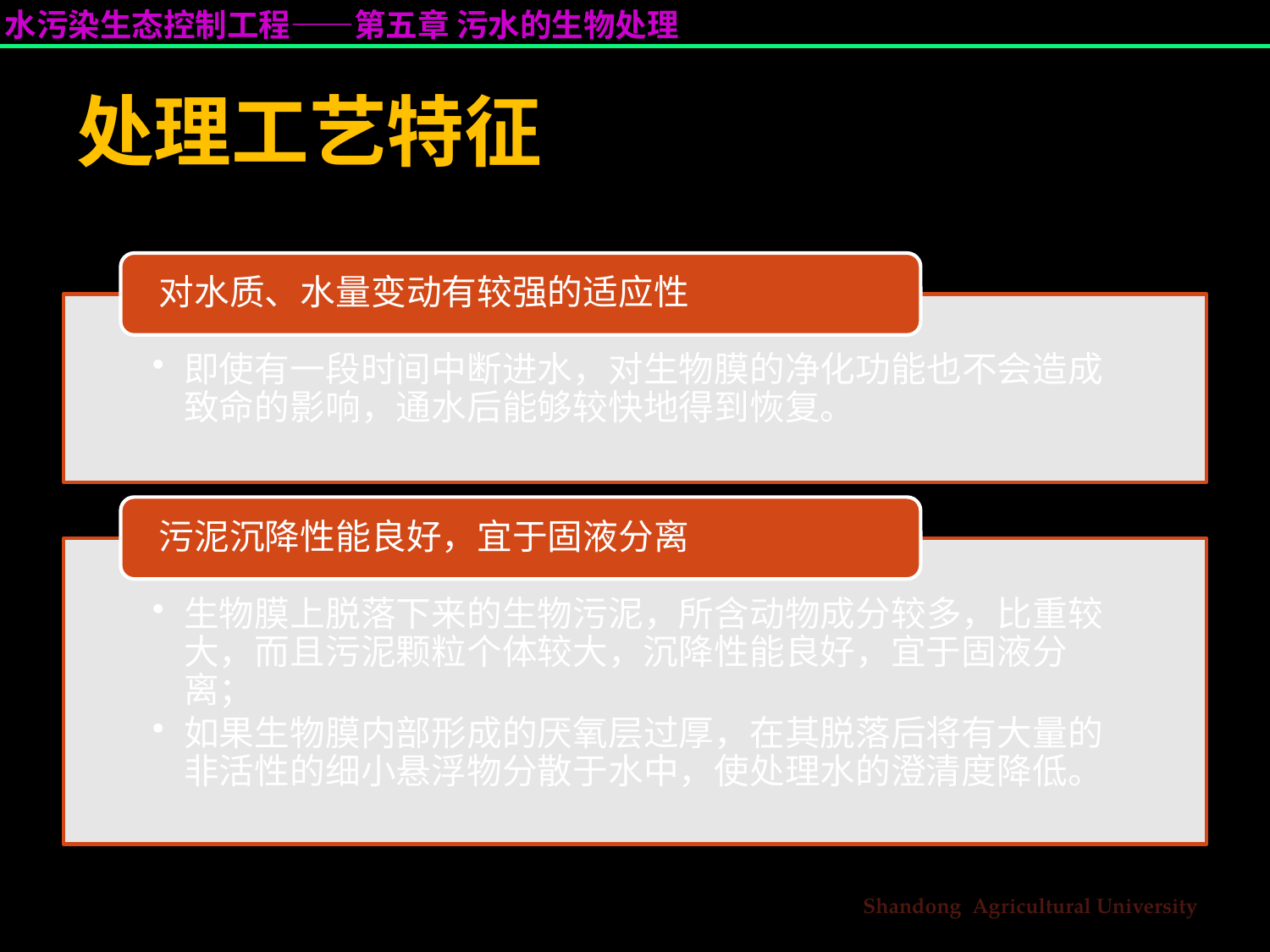

# 处理工艺特征
即使有一段时间中断进水，对生物膜的净化功能也不会造成致命的影响，通水后能够较快地得到恢复。
对水质、水量变动有较强的适应性
生物膜上脱落下来的生物污泥，所含动物成分较多，比重较大，而且污泥颗粒个体较大，沉降性能良好，宜于固液分离；
如果生物膜内部形成的厌氧层过厚，在其脱落后将有大量的非活性的细小悬浮物分散于水中，使处理水的澄清度降低。
污泥沉降性能良好，宜于固液分离